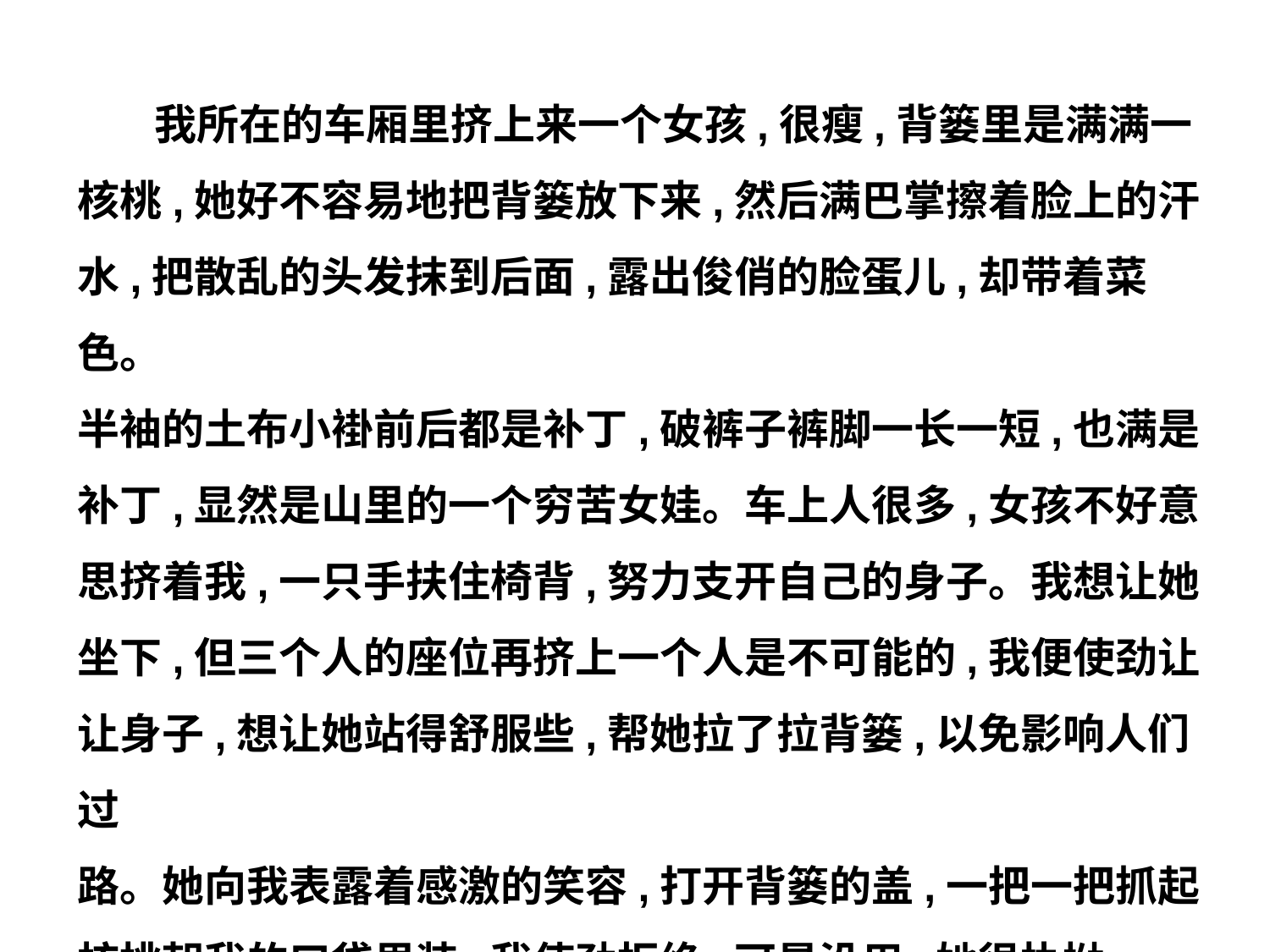

我所在的车厢里挤上来一个女孩,很瘦,背篓里是满满一
核桃,她好不容易地把背篓放下来,然后满巴掌擦着脸上的汗
水,把散乱的头发抹到后面,露出俊俏的脸蛋儿,却带着菜色。
半袖的土布小褂前后都是补丁,破裤子裤脚一长一短,也满是
补丁,显然是山里的一个穷苦女娃。车上人很多,女孩不好意
思挤着我,一只手扶住椅背,努力支开自己的身子。我想让她
坐下,但三个人的座位再挤上一个人是不可能的,我便使劲让
让身子,想让她站得舒服些,帮她拉了拉背篓,以免影响人们过
路。她向我表露着感激的笑容,打开背篓的盖,一把一把抓起
核桃朝我的口袋里装,我使劲拒绝,可是没用,她很执拗。